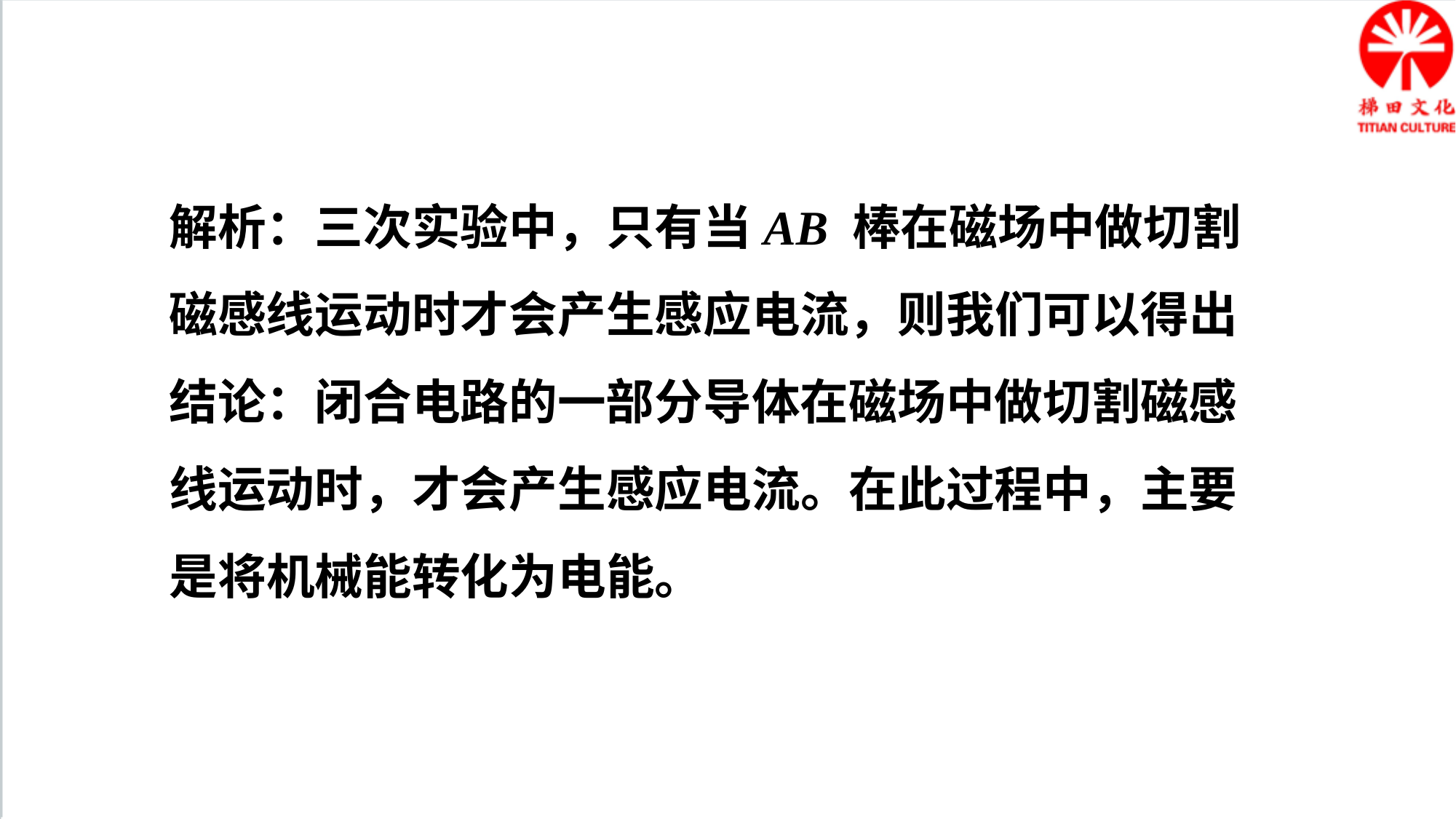

解析：三次实验中，只有当AB 棒在磁场中做切割磁感线运动时才会产生感应电流，则我们可以得出结论：闭合电路的一部分导体在磁场中做切割磁感线运动时，才会产生感应电流。在此过程中，主要是将机械能转化为电能。